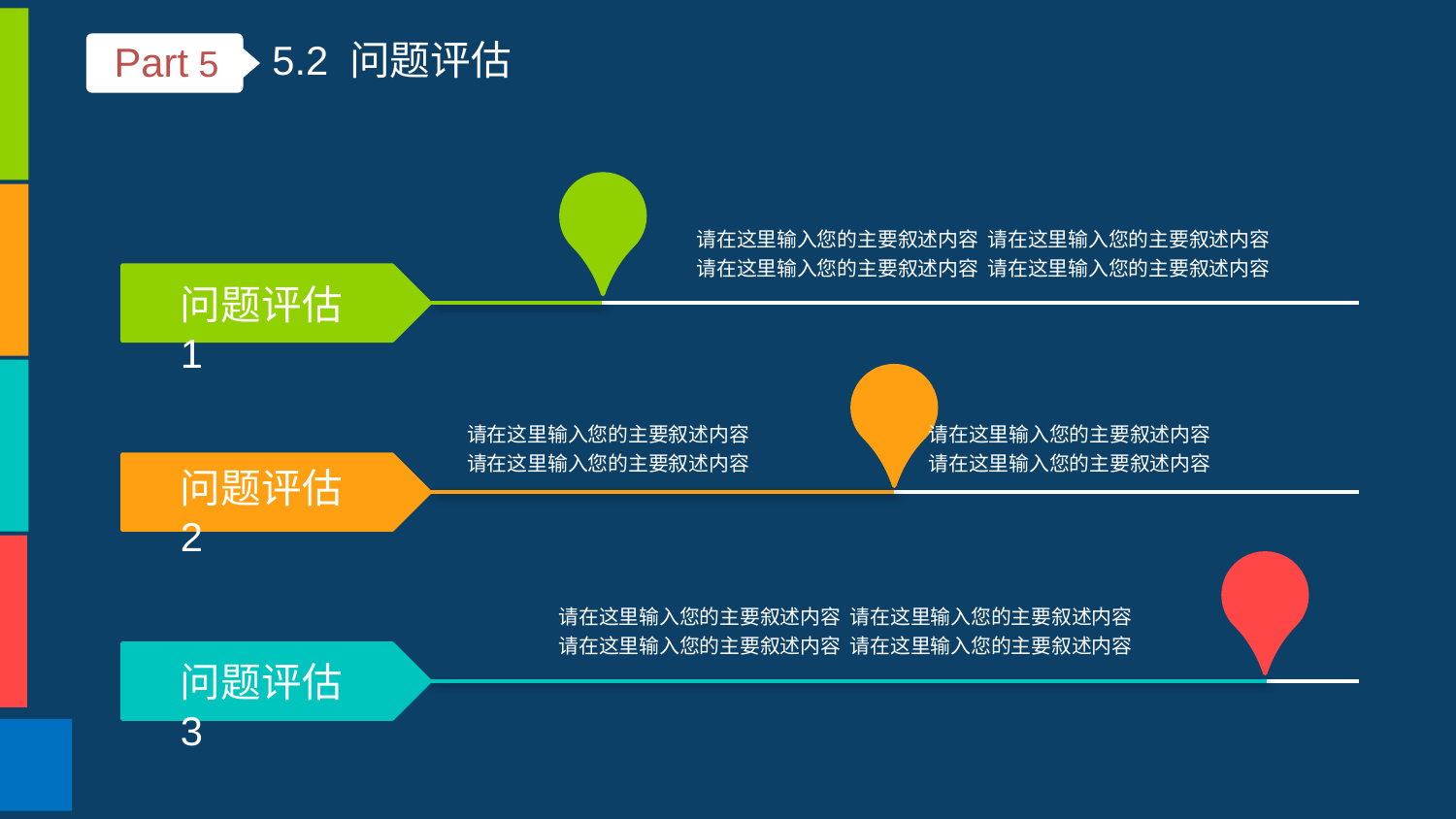

5.2 问题评估
Part 5

请在这里输入您的主要叙述内容  请在这里输入您的主要叙述内容
请在这里输入您的主要叙述内容  请在这里输入您的主要叙述内容

问题评估1

请在这里输入您的主要叙述内容                                       请在这里输入您的主要叙述内容
请在这里输入您的主要叙述内容                                       请在这里输入您的主要叙述内容

问题评估2

请在这里输入您的主要叙述内容  请在这里输入您的主要叙述内容
请在这里输入您的主要叙述内容  请在这里输入您的主要叙述内容

问题评估3